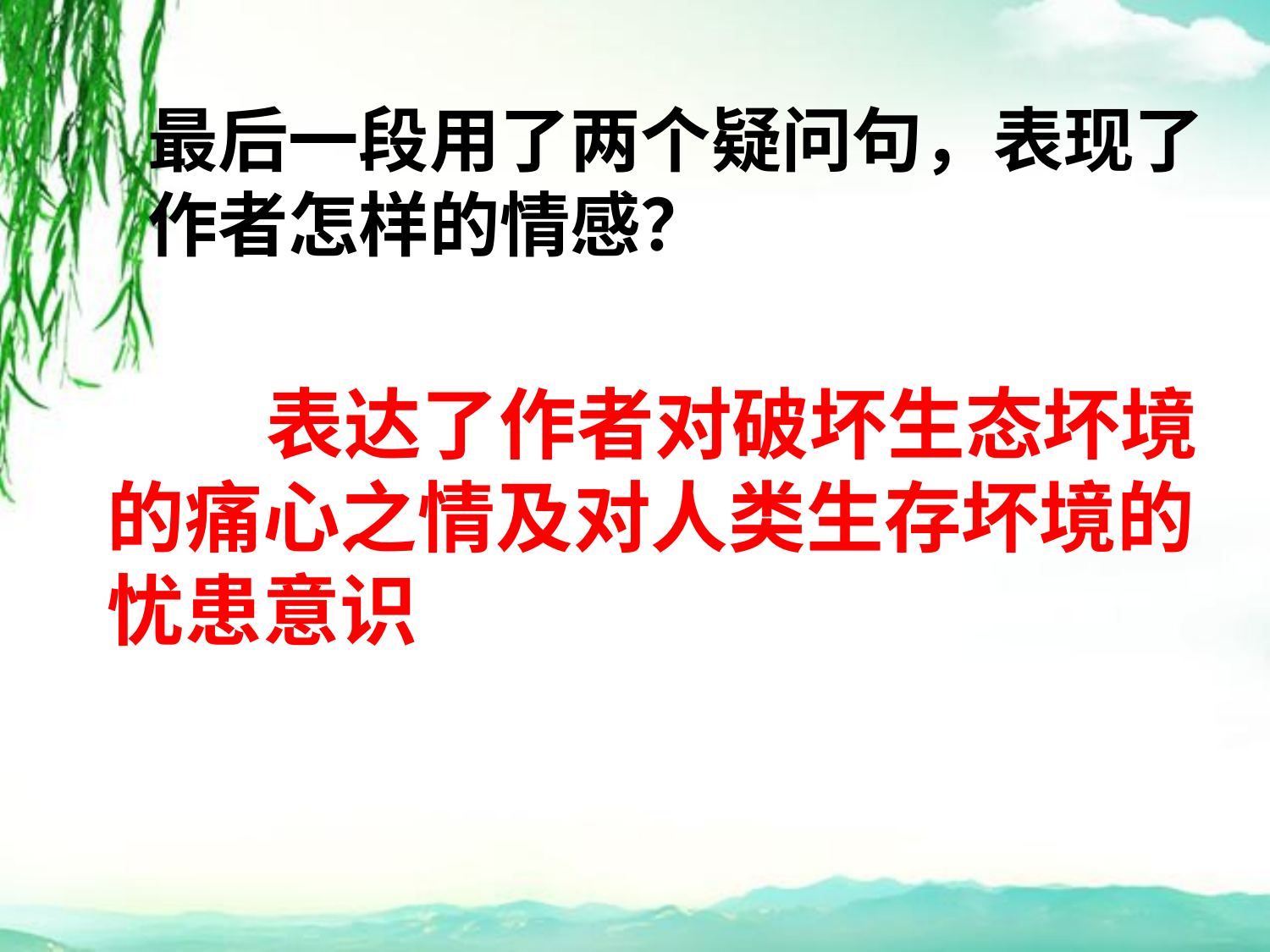

最后一段用了两个疑问句，表现了作者怎样的情感？

        表达了作者对破坏生态坏境的痛心之情及对人类生存坏境的忧患意识